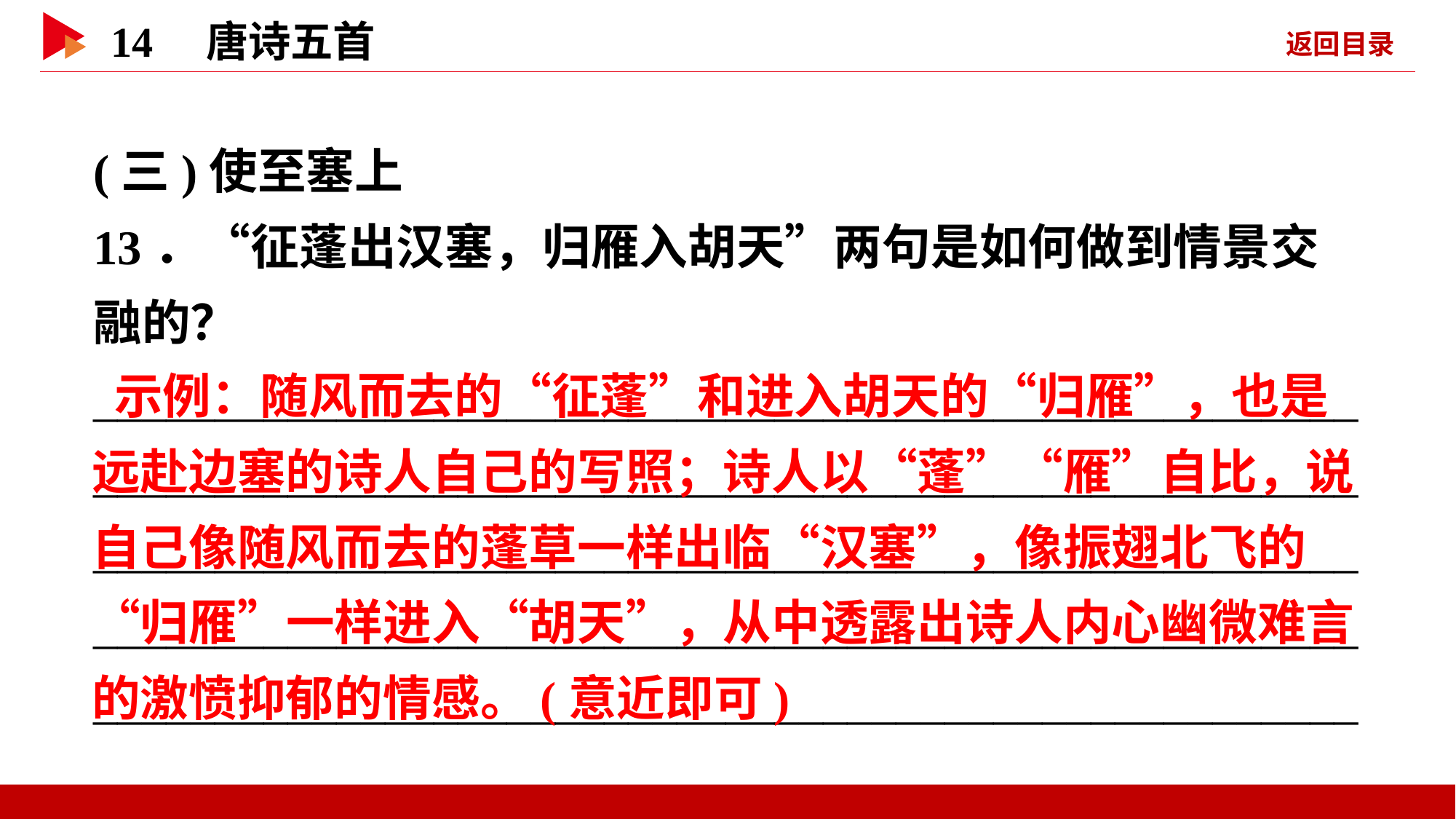

(三)使至塞上
13．“征蓬出汉塞，归雁入胡天”两句是如何做到情景交融的？
____________________________________________________________________________________________________________________________________________________________________________________________________________________________________________________________________
 示例：随风而去的“征蓬”和进入胡天的“归雁”，也是远赴边塞的诗人自己的写照；诗人以“蓬”“雁”自比，说自己像随风而去的蓬草一样出临“汉塞”，像振翅北飞的“归雁”一样进入“胡天”，从中透露出诗人内心幽微难言的激愤抑郁的情感。(意近即可)